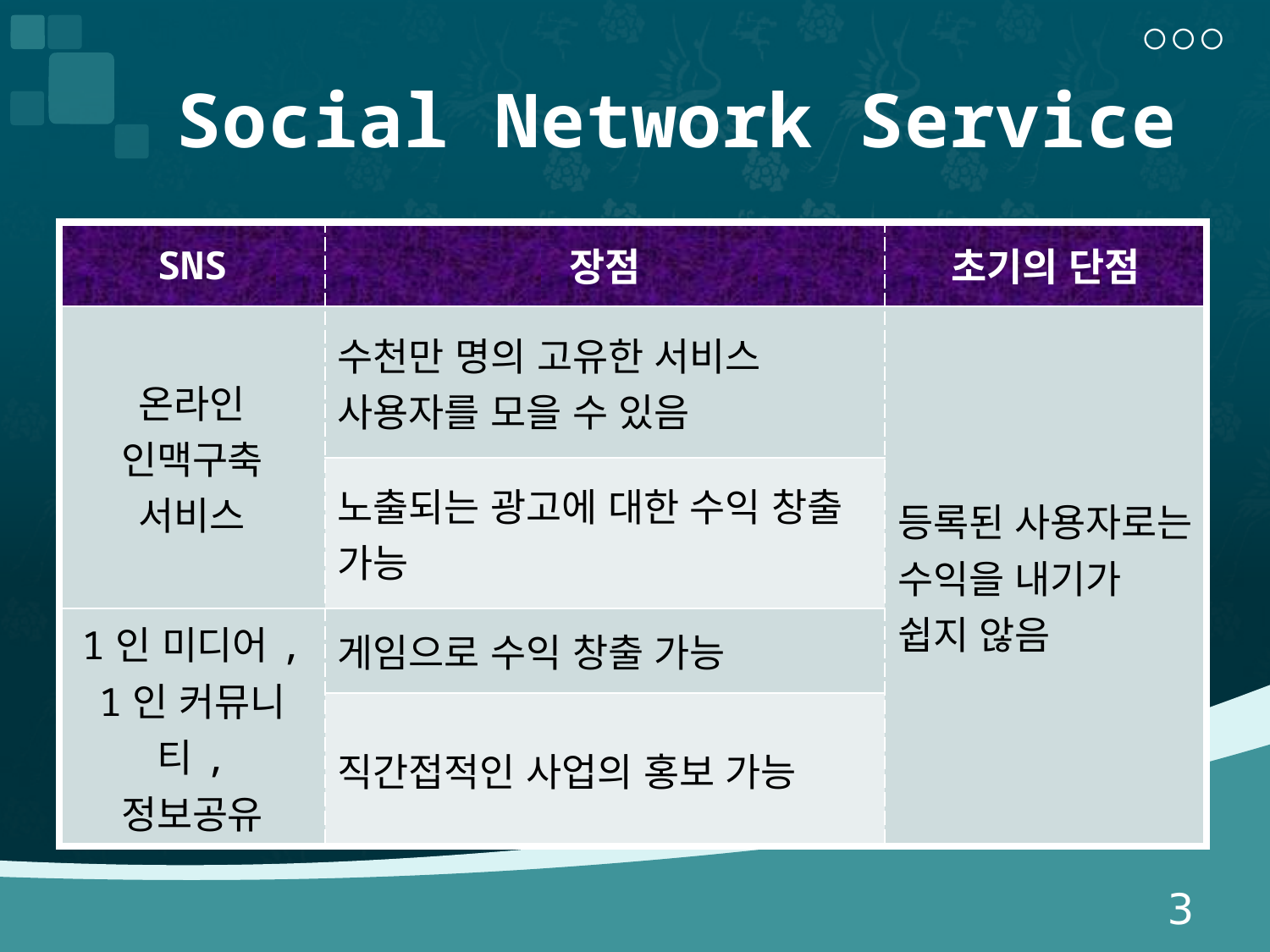

# Social Network Service
| SNS | 장점 | 초기의 단점 |
| --- | --- | --- |
| 온라인 인맥구축 서비스 | 수천만 명의 고유한 서비스 사용자를 모을 수 있음 | 등록된 사용자로는 수익을 내기가 쉽지 않음 |
|  | 노출되는 광고에 대한 수익 창출 가능 |  |
| 1인 미디어, 1인 커뮤니티, 정보공유 | 게임으로 수익 창출 가능 |  |
|  | 직간접적인 사업의 홍보 가능 |  |
3